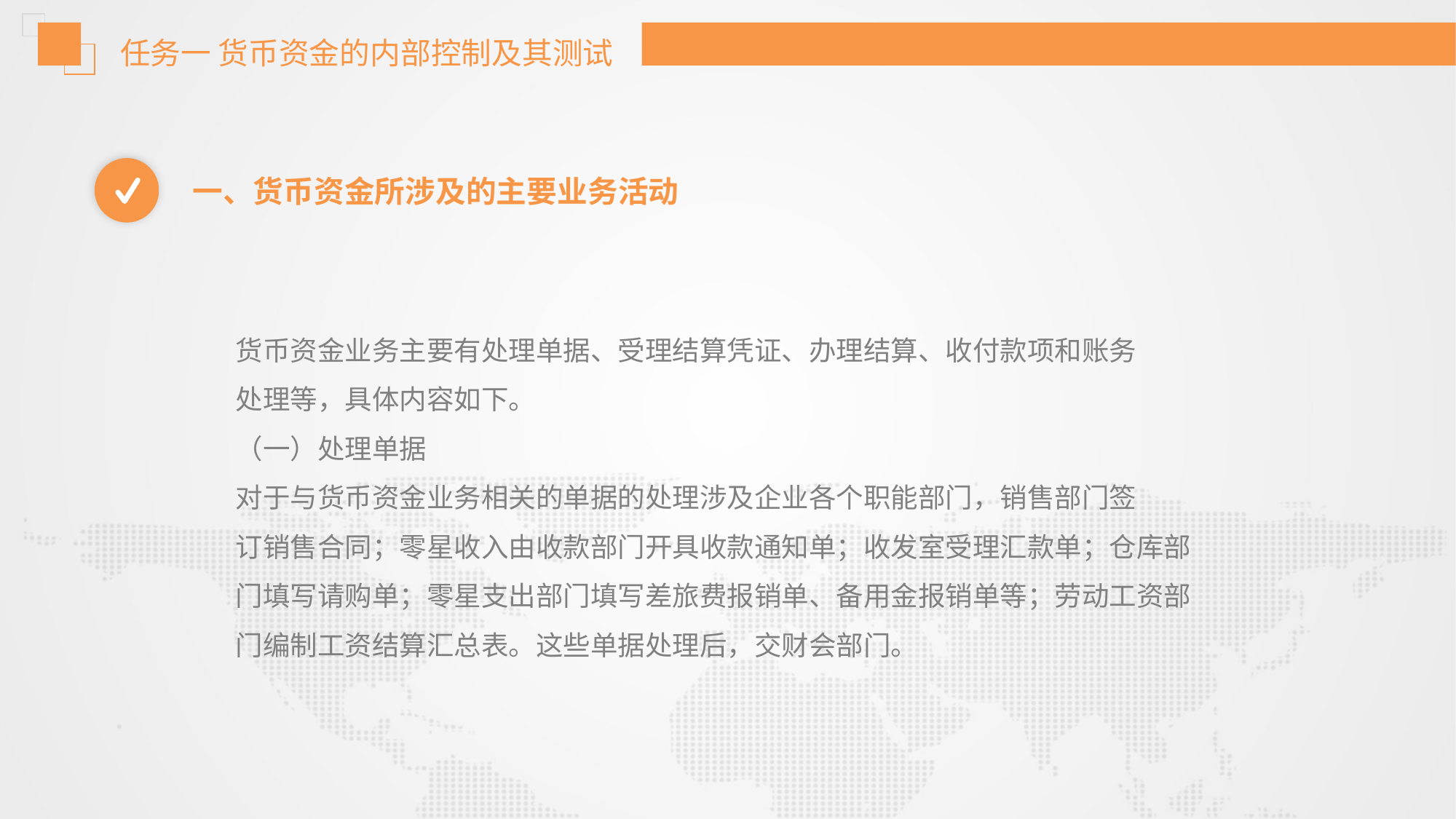

任务一 货币资金的内部控制及其测试

一、货币资金所涉及的主要业务活动
货币资金业务主要有处理单据、受理结算凭证、办理结算、收付款项和账务
处理等，具体内容如下。
（一）处理单据
对于与货币资金业务相关的单据的处理涉及企业各个职能部门，销售部门签
订销售合同；零星收入由收款部门开具收款通知单；收发室受理汇款单；仓库部
门填写请购单；零星支出部门填写差旅费报销单、备用金报销单等；劳动工资部
门编制工资结算汇总表。这些单据处理后，交财会部门。